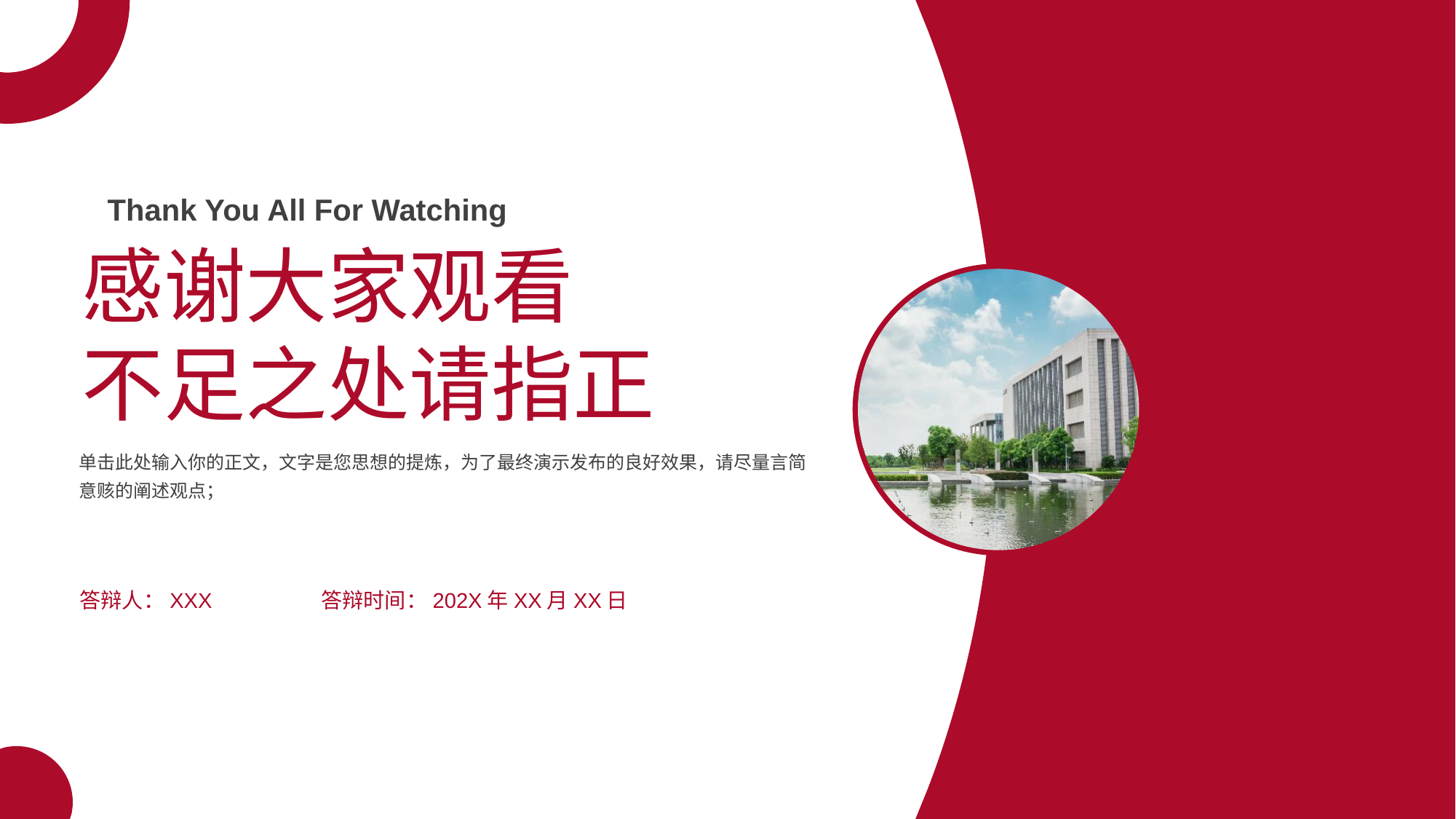

Thank You All For Watching
感谢大家观看
不足之处请指正
单击此处输入你的正文，文字是您思想的提炼，为了最终演示发布的良好效果，请尽量言简意赅的阐述观点；
答辩人：XXX
答辩时间：202X年XX月XX日